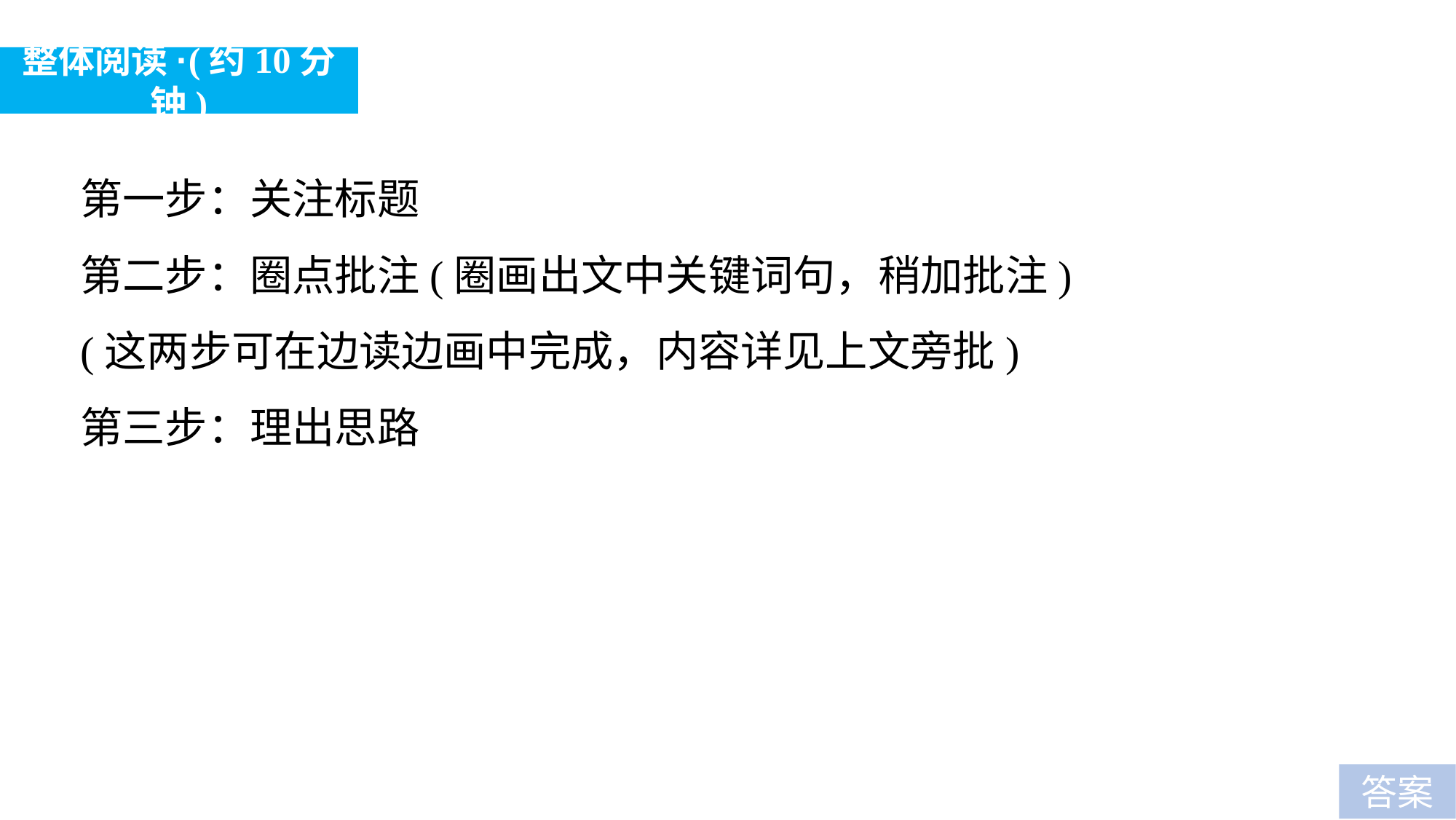

整体阅读·(约10分钟)
第一步：关注标题
第二步：圈点批注(圈画出文中关键词句，稍加批注)
(这两步可在边读边画中完成，内容详见上文旁批)
第三步：理出思路
答案